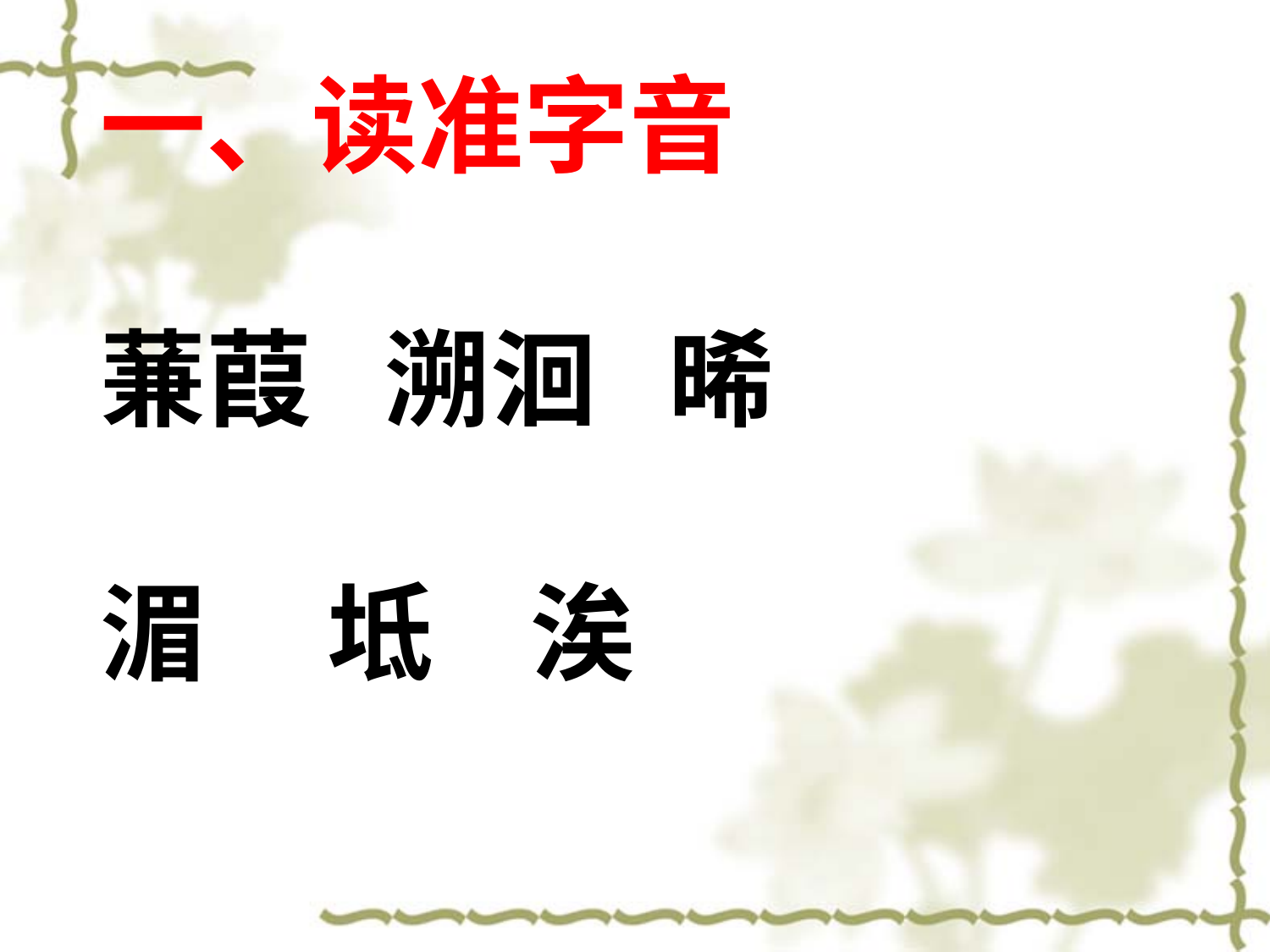

一、读准字音

蒹葭   溯洄   晞

湄     坻    涘